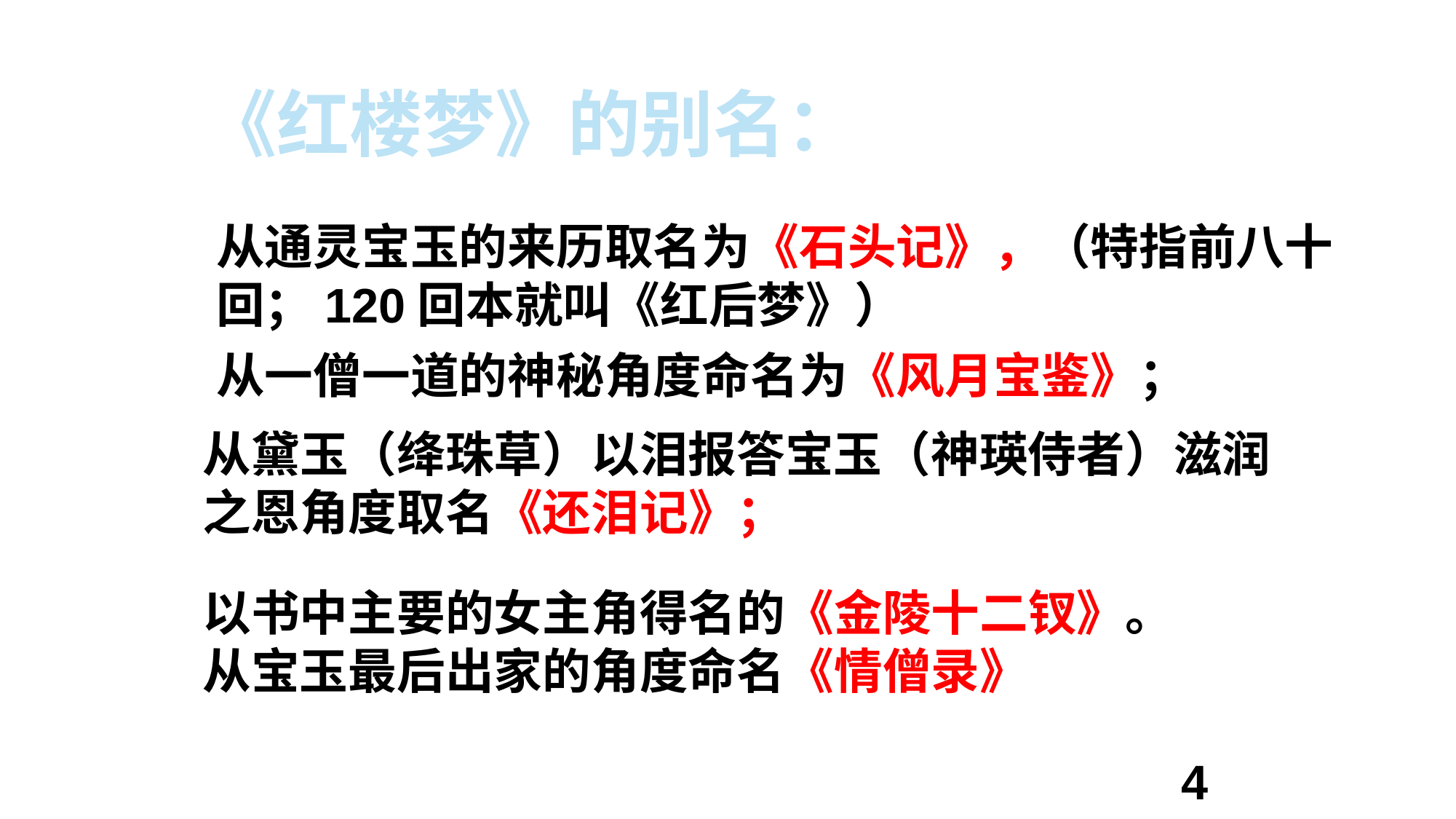

《红楼梦》的别名：
从通灵宝玉的来历取名为《石头记》，（特指前八十回；120回本就叫《红后梦》）
从一僧一道的神秘角度命名为《风月宝鉴》；
从黛玉（绛珠草）以泪报答宝玉（神瑛侍者）滋润之恩角度取名《还泪记》；
以书中主要的女主角得名的《金陵十二钗》。
从宝玉最后出家的角度命名《情僧录》
4